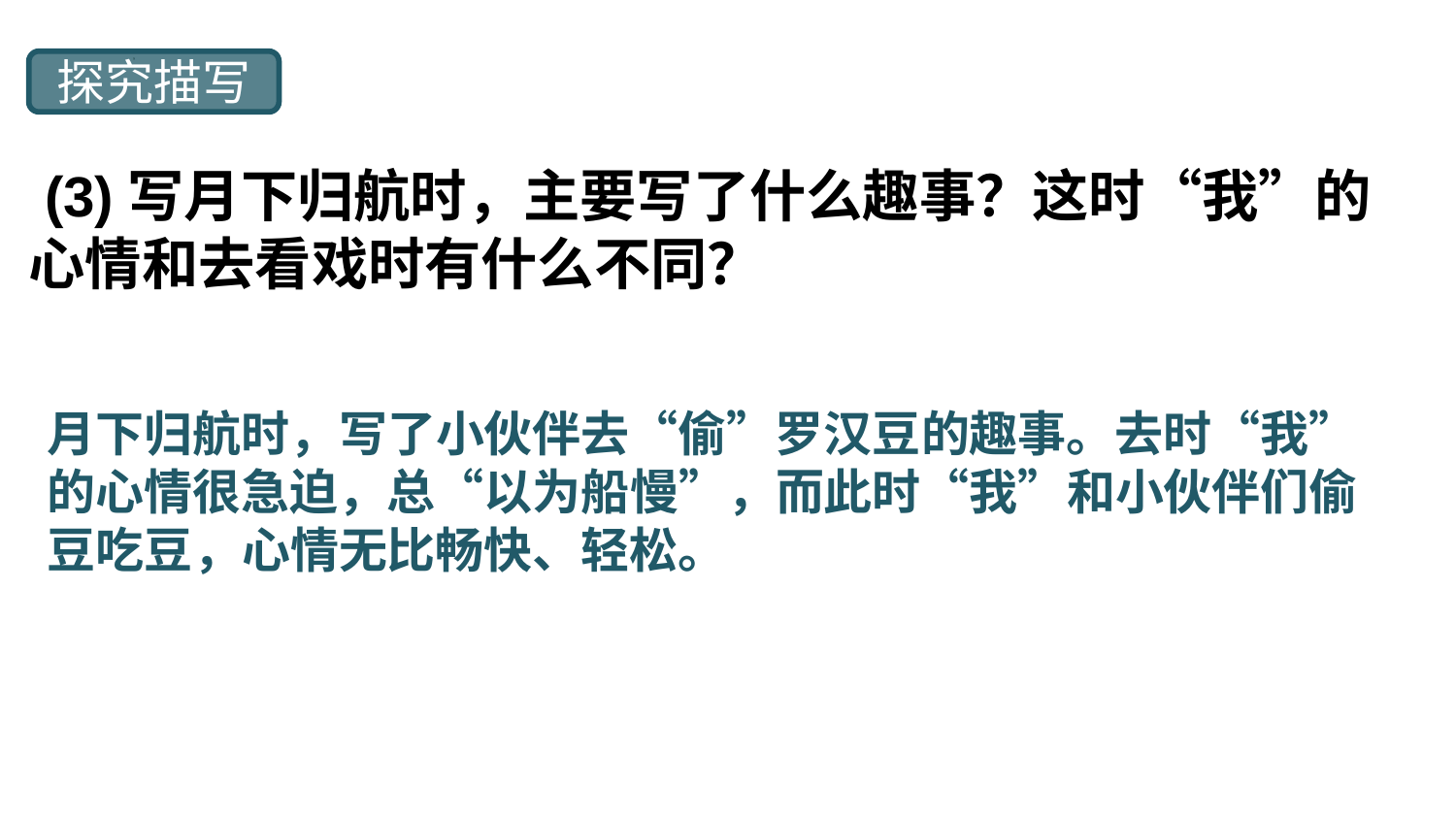

探究描写
 (3)写月下归航时，主要写了什么趣事？这时“我”的心情和去看戏时有什么不同？

月下归航时，写了小伙伴去“偷”罗汉豆的趣事。去时“我”的心情很急迫，总“以为船慢”，而此时“我”和小伙伴们偷豆吃豆，心情无比畅快、轻松。